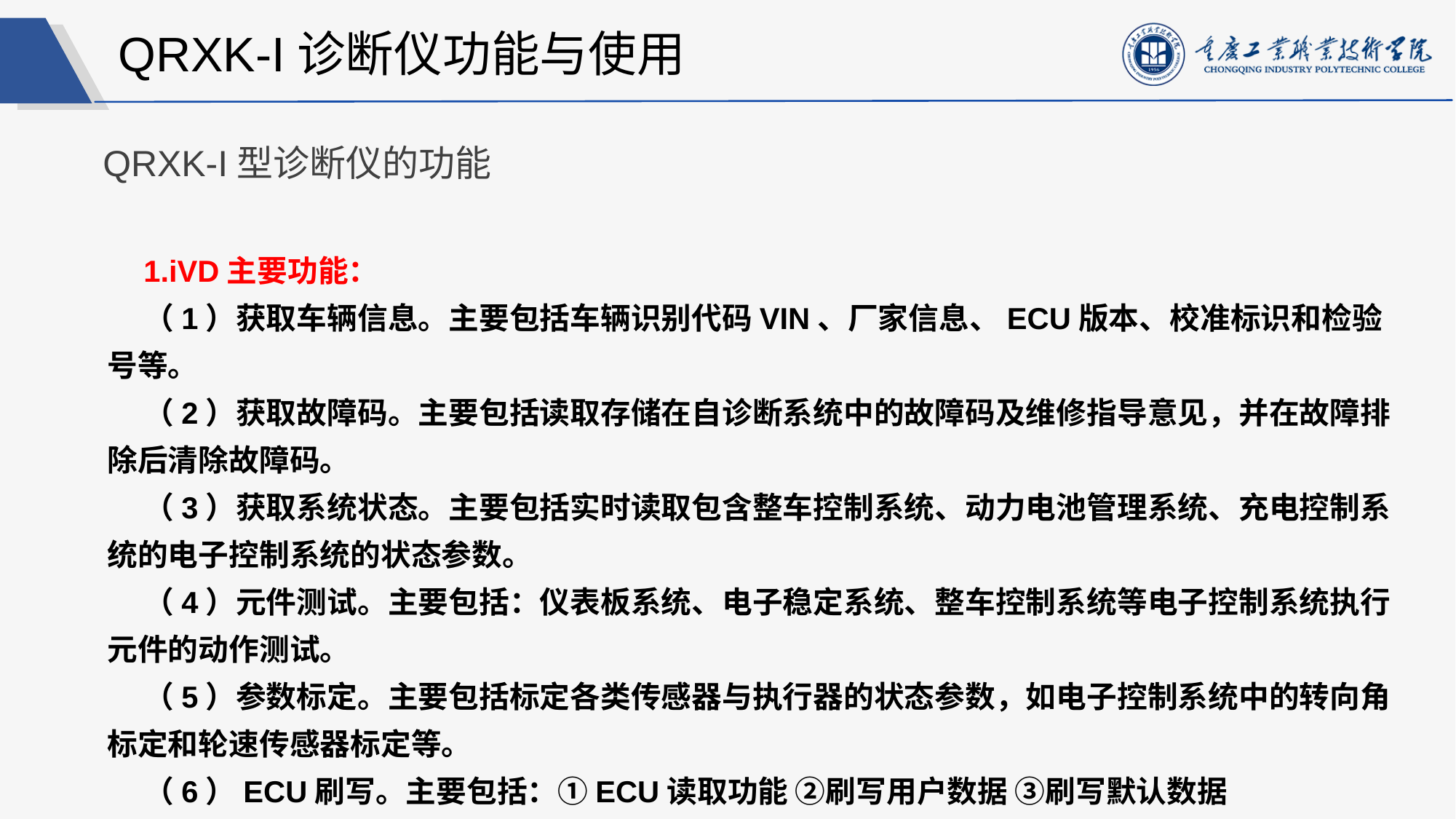

QRXK-I诊断仪功能与使用
QRXK-I型诊断仪的功能
1.iVD主要功能：
（1）获取车辆信息。主要包括车辆识别代码VIN、厂家信息、ECU版本、校准标识和检验号等。
（2）获取故障码。主要包括读取存储在自诊断系统中的故障码及维修指导意见，并在故障排除后清除故障码。
（3）获取系统状态。主要包括实时读取包含整车控制系统、动力电池管理系统、充电控制系统的电子控制系统的状态参数。
（4）元件测试。主要包括：仪表板系统、电子稳定系统、整车控制系统等电子控制系统执行元件的动作测试。
（5）参数标定。主要包括标定各类传感器与执行器的状态参数，如电子控制系统中的转向角标定和轮速传感器标定等。
（6）ECU刷写。主要包括：①ECU读取功能 ②刷写用户数据 ③刷写默认数据